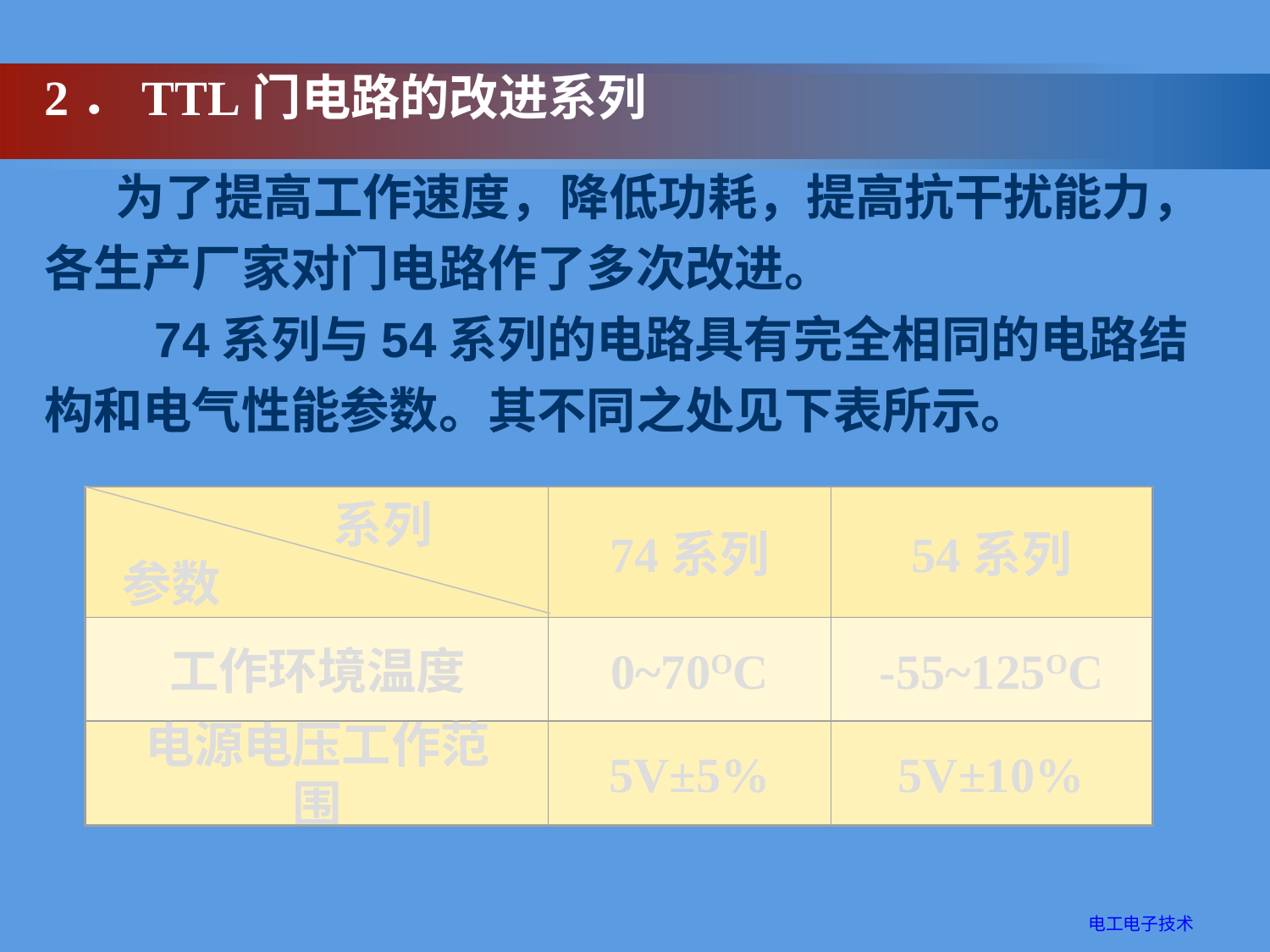

2．TTL门电路的改进系列
　  为了提高工作速度，降低功耗，提高抗干扰能力，各生产厂家对门电路作了多次改进。
　　74系列与54系列的电路具有完全相同的电路结构和电气性能参数。其不同之处见下表所示。

         　　系列
参数

74系列

54系列

工作环境温度

0~70OC

-55~125OC

电源电压工作范围

5V±5%

5V±10%

电工电子技术
90